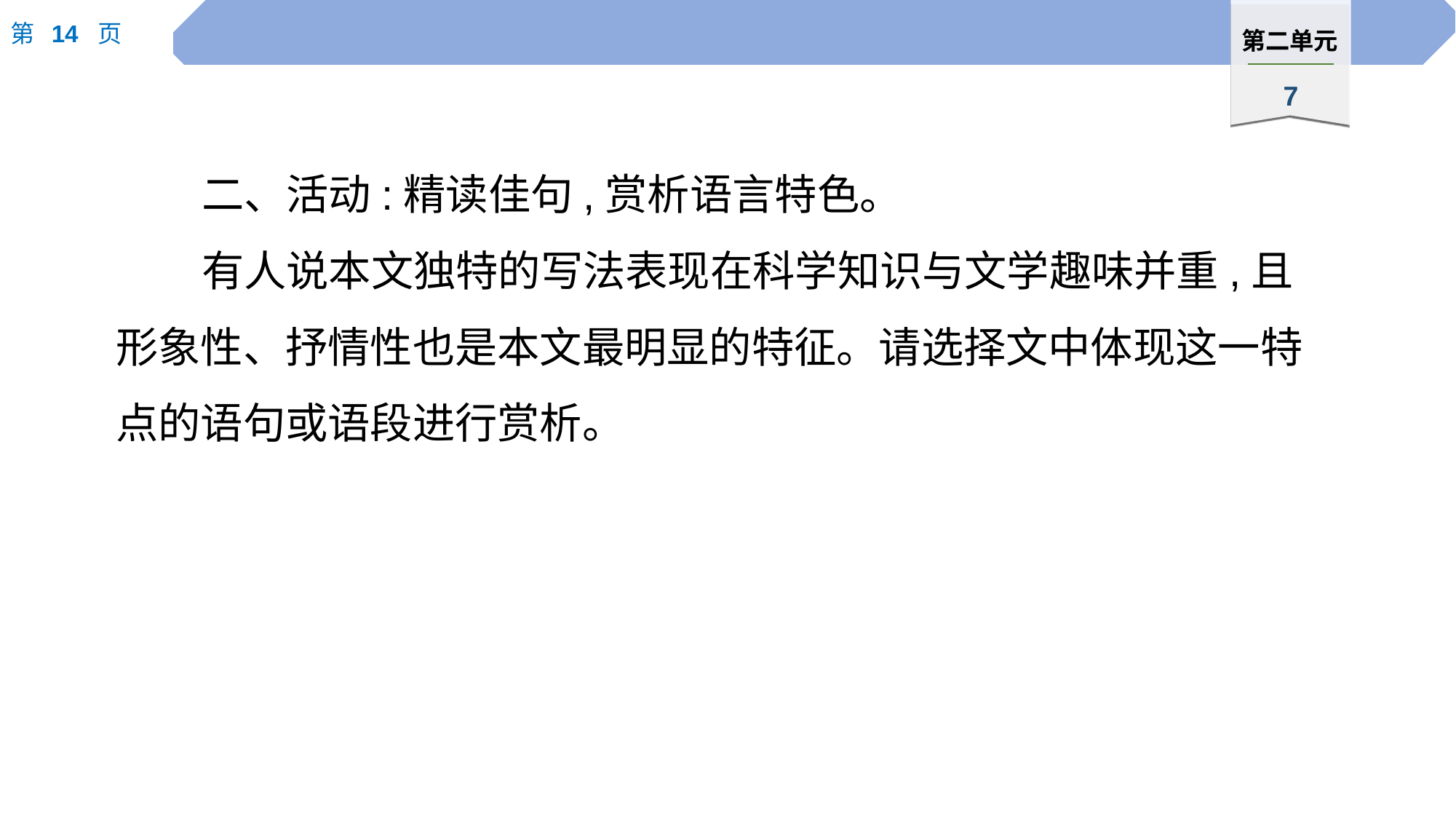

二、活动:精读佳句,赏析语言特色。
有人说本文独特的写法表现在科学知识与文学趣味并重,且形象性、抒情性也是本文最明显的特征。请选择文中体现这一特点的语句或语段进行赏析。